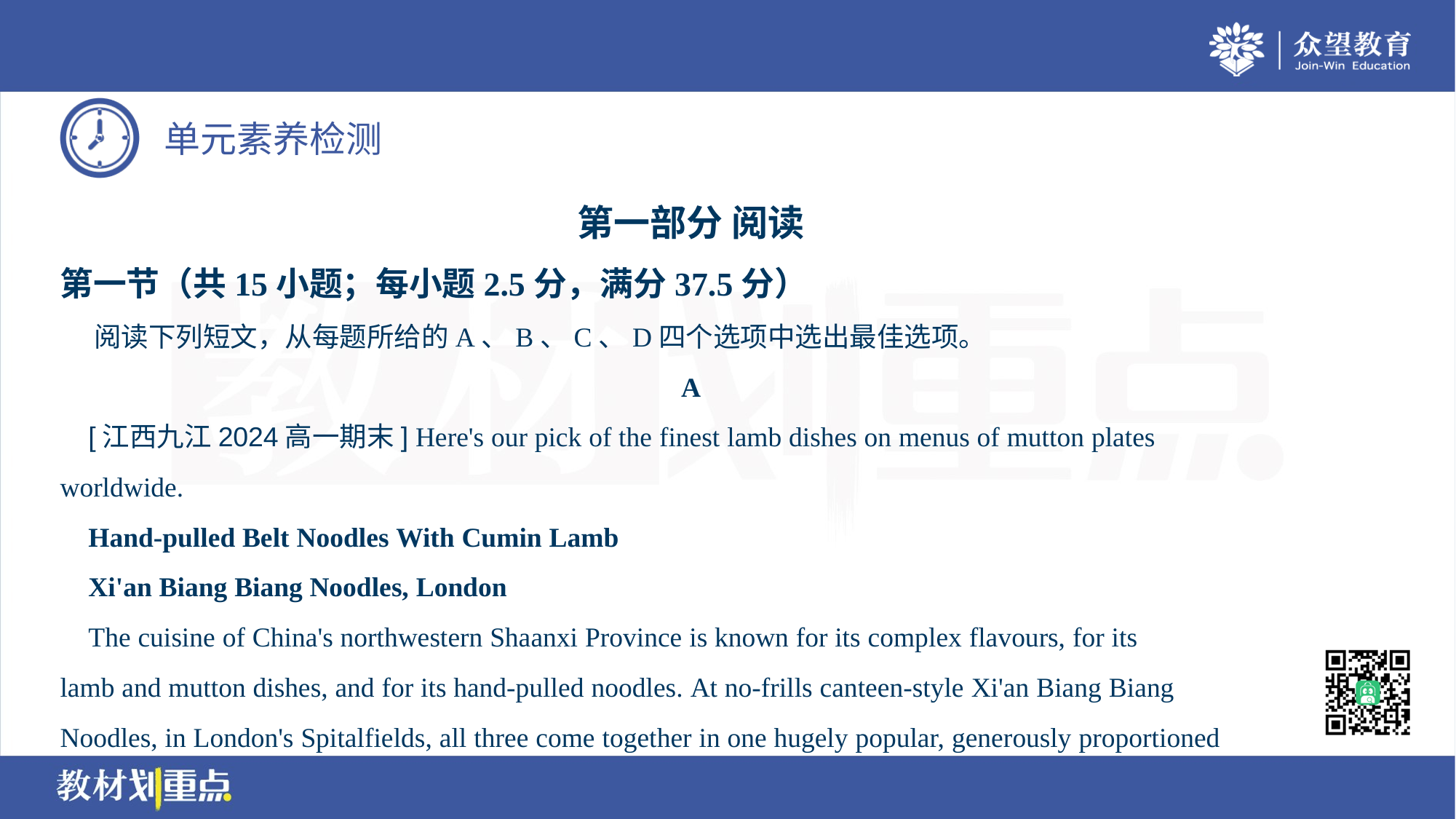

第一部分 阅读
第一节（共15小题；每小题2.5分，满分37.5分）
    阅读下列短文，从每题所给的A、B、C、D四个选项中选出最佳选项。
A
    [江西九江2024高一期末] Here's our pick of the finest lamb dishes on menus of mutton plates
worldwide.
    Hand-pulled Belt Noodles With Cumin Lamb
    Xi'an Biang Biang Noodles, London
    The cuisine of China's northwestern Shaanxi Province is known for its complex flavours, for its
lamb and mutton dishes, and for its hand-pulled noodles. At no-frills canteen-style Xi'an Biang Biang
Noodles, in London's Spitalfields, all three come together in one hugely popular, generously proportioned